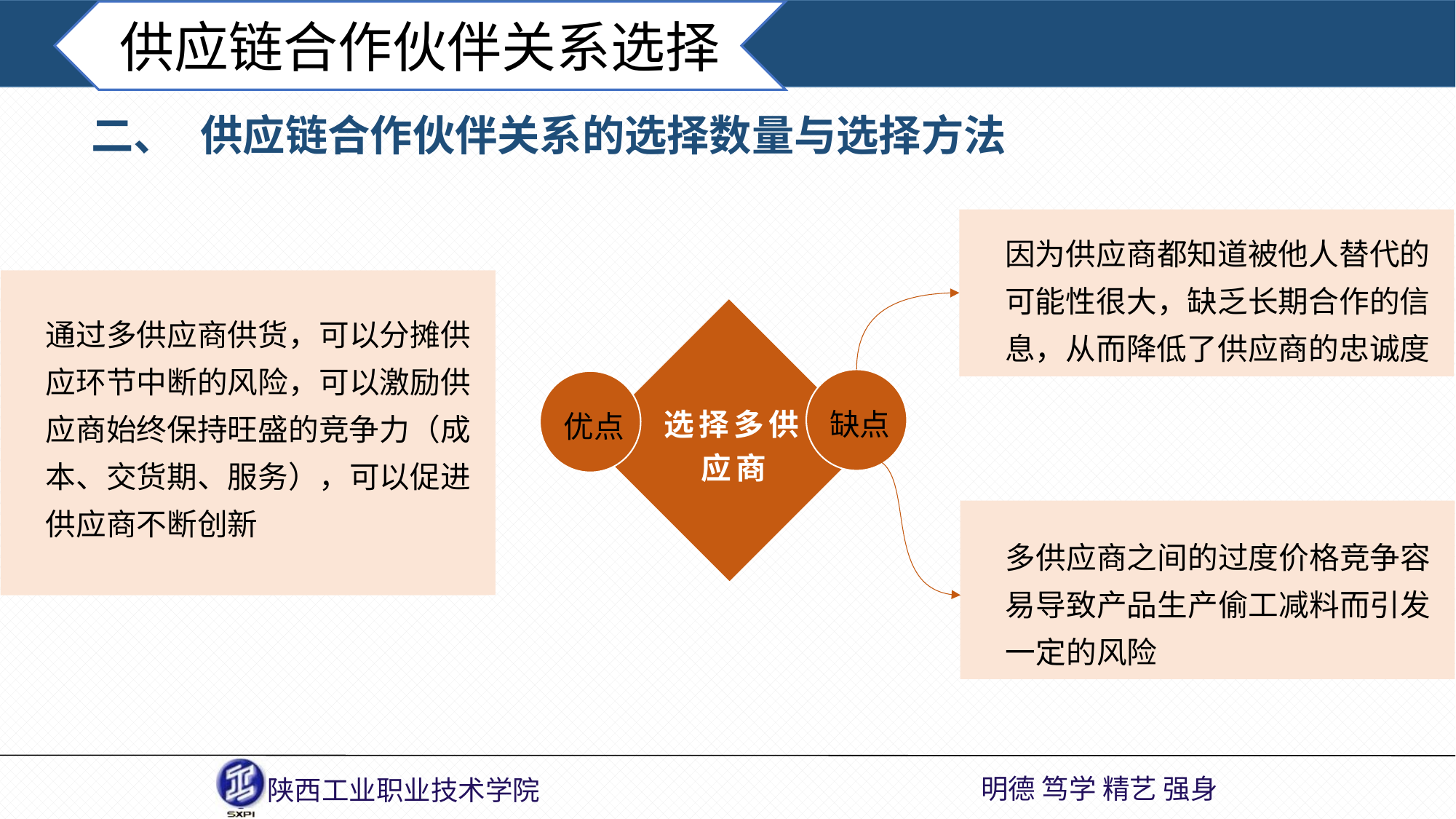

供应链合作伙伴关系选择
二、	供应链合作伙伴关系的选择数量与选择方法

因为供应商都知道被他人替代的可能性很大，缺乏长期合作的信息，从而降低了供应商的忠诚度

通过多供应商供货，可以分摊供应环节中断的风险，可以激励供应商始终保持旺盛的竞争力（成本、交货期、服务），可以促进供应商不断创新

 缺点
 优点
选择多供应商

多供应商之间的过度价格竞争容易导致产品生产偷工减料而引发一定的风险